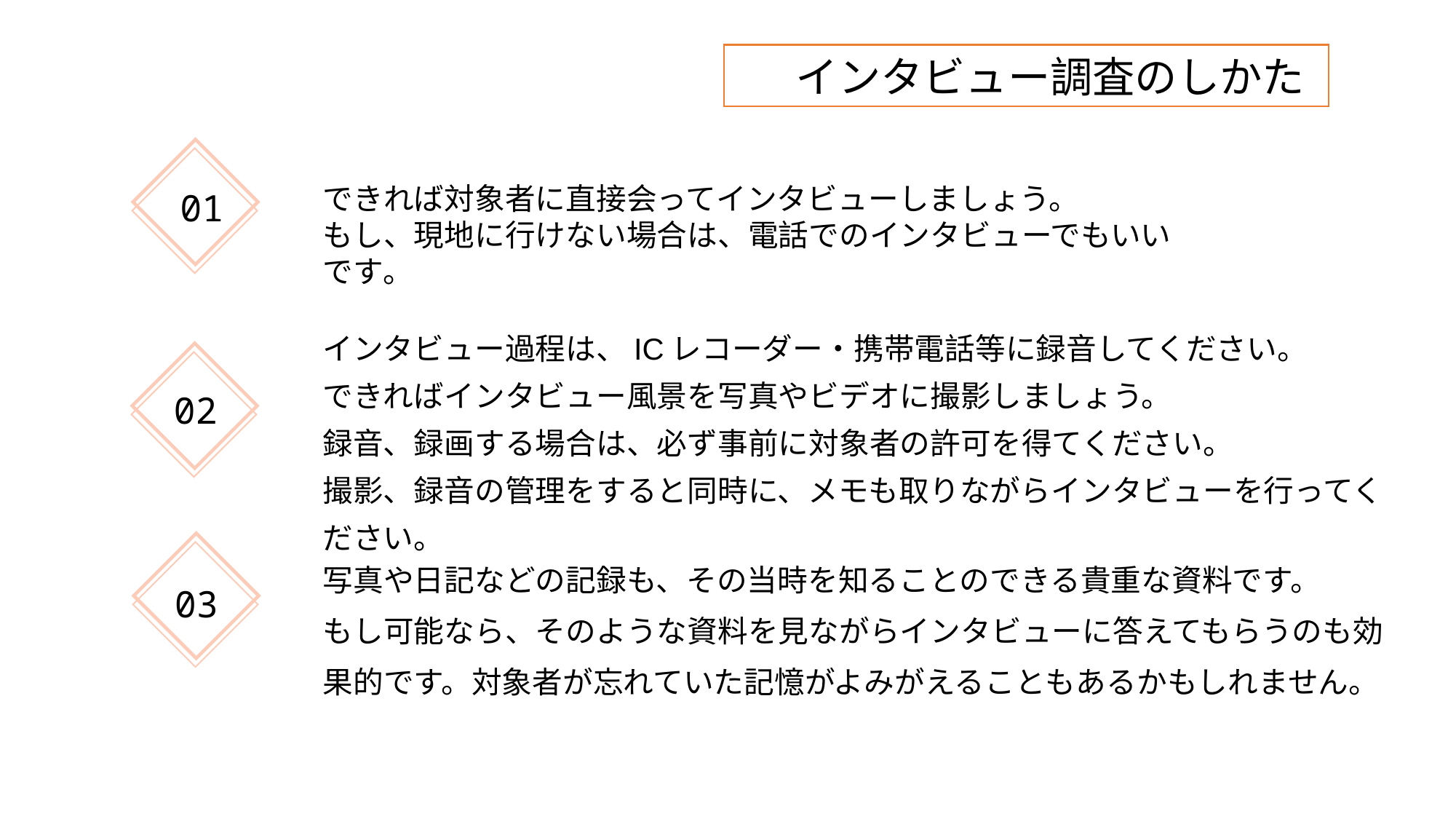

インタビュー調査のしかた

できれば対象者に直接会ってインタビューしましょう。
もし、現地に行けない場合は、電話でのインタビューでもいいです。
01
インタビュー過程は、ICレコーダー・携帯電話等に録音してください。
できればインタビュー風景を写真やビデオに撮影しましょう。
録音、録画する場合は、必ず事前に対象者の許可を得てください。
撮影、録音の管理をすると同時に、メモも取りながらインタビューを行ってください。

02

写真や日記などの記録も、その当時を知ることのできる貴重な資料です。
もし可能なら、そのような資料を見ながらインタビューに答えてもらうのも効果的です。対象者が忘れていた記憶がよみがえることもあるかもしれません。
03